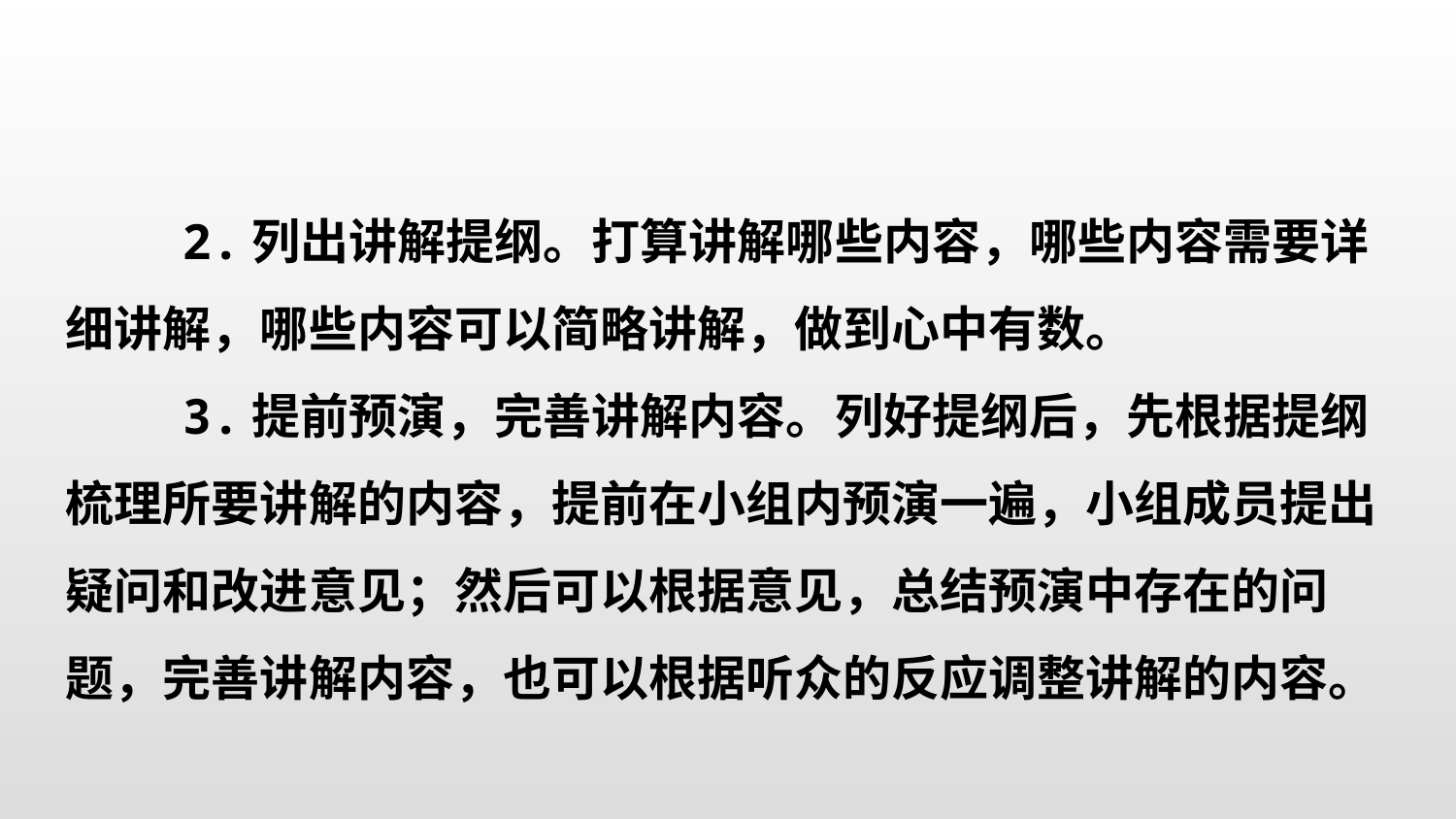

2.列出讲解提纲。打算讲解哪些内容，哪些内容需要详细讲解，哪些内容可以简略讲解，做到心中有数。
    3.提前预演，完善讲解内容。列好提纲后，先根据提纲梳理所要讲解的内容，提前在小组内预演一遍，小组成员提出疑问和改进意见；然后可以根据意见，总结预演中存在的问题，完善讲解内容，也可以根据听众的反应调整讲解的内容。